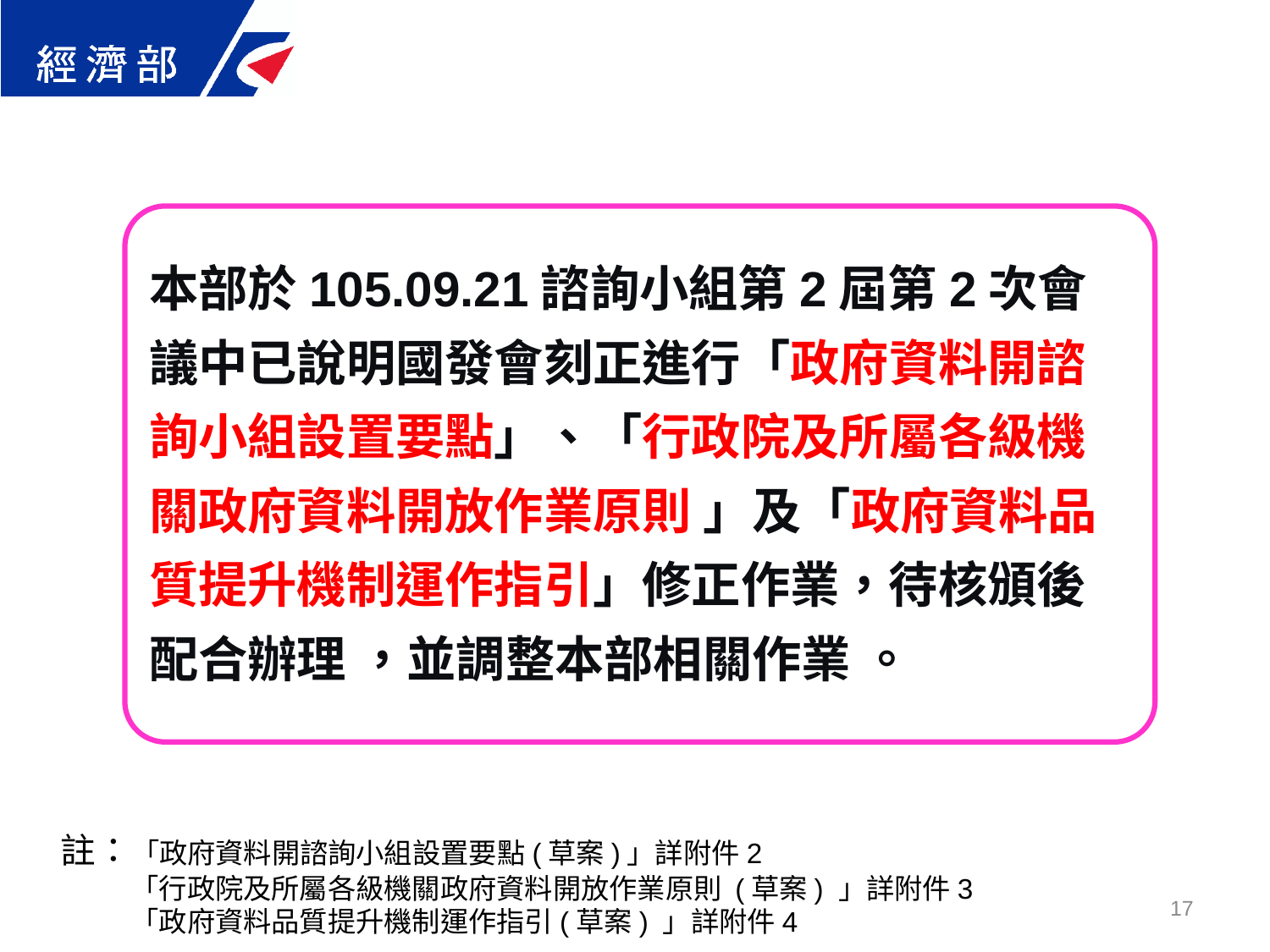

本部於105.09.21諮詢小組第2屆第2次會議中已說明國發會刻正進行「政府資料開諮詢小組設置要點」、「行政院及所屬各級機關政府資料開放作業原則 」及「政府資料品質提升機制運作指引」修正作業，待核頒後配合辦理 ，並調整本部相關作業 。
註：「政府資料開諮詢小組設置要點(草案)」詳附件2
          「行政院及所屬各級機關政府資料開放作業原則 (草案) 」詳附件3
          「政府資料品質提升機制運作指引(草案) 」詳附件4
17